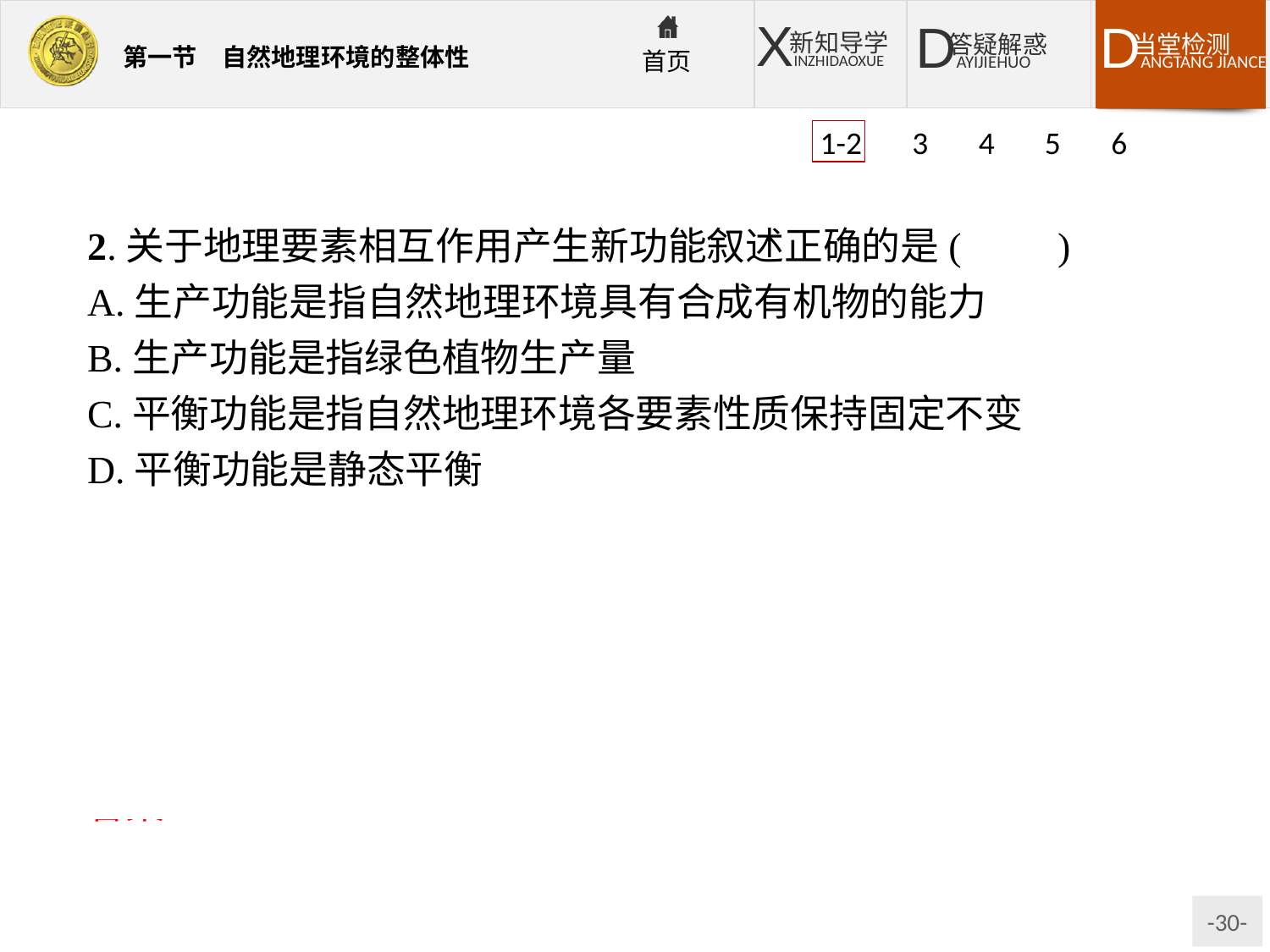

1-2       3       4       5       6

2.关于地理要素相互作用产生新功能叙述正确的是(　　)
A.生产功能是指自然地理环境具有合成有机物的能力
B.生产功能是指绿色植物生产量
C.平衡功能是指自然地理环境各要素性质保持固定不变
D.平衡功能是静态平衡
解析:第1题,地理环境各要素之间是相互联系、相互渗透、相互制约的整体,它们之间力求保持协调一致,与环境的总体特征相统一。第2题,B项,绿色植物在光合作用中提供叶绿素;C项,是保持相对不变,而不是固定不变;D项,平衡功能是相对的,是动态平衡,不是静态平衡。
答案:1.B　2.A